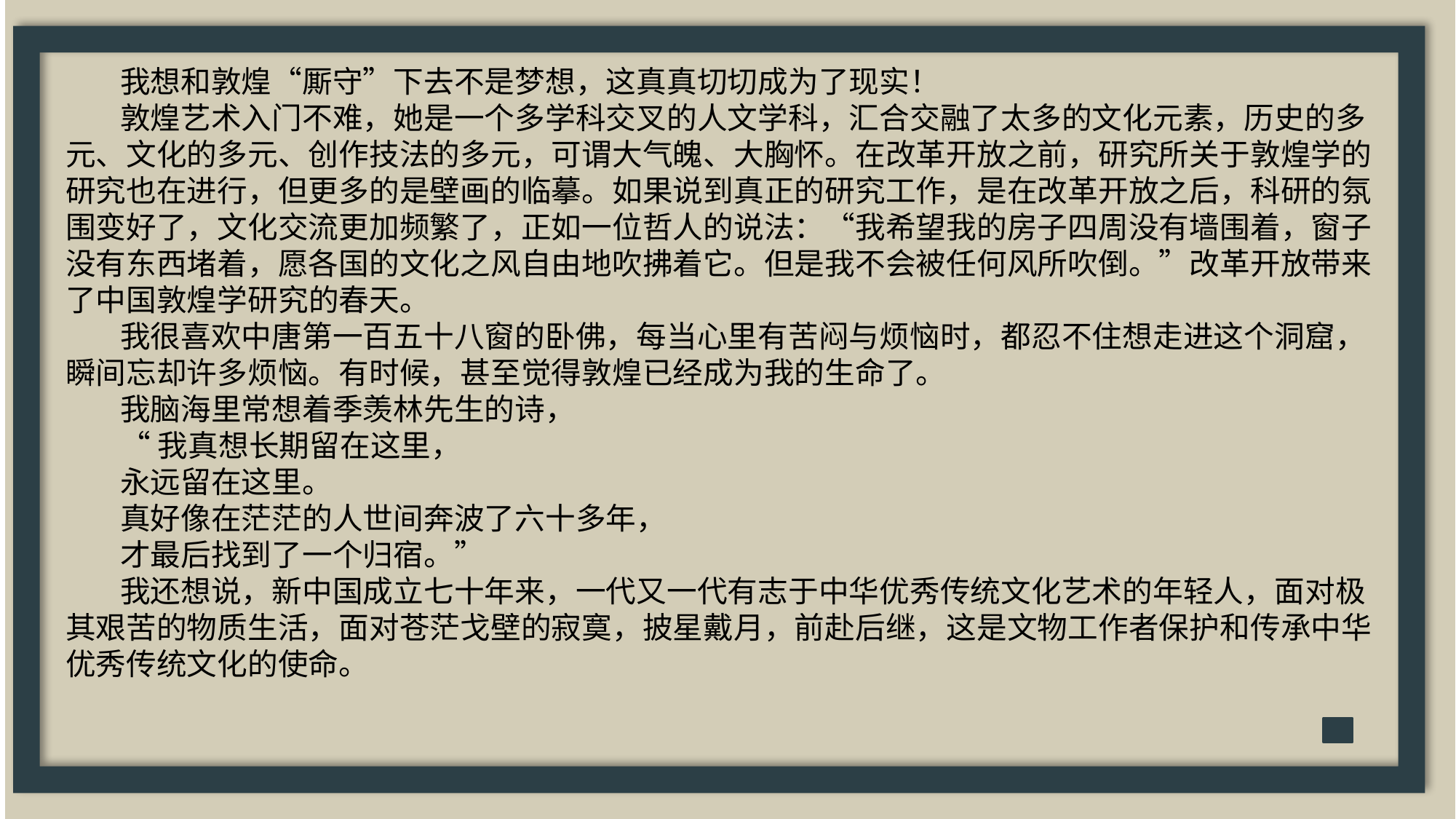

我想和敦煌“厮守”下去不是梦想，这真真切切成为了现实！
敦煌艺术入门不难，她是一个多学科交叉的人文学科，汇合交融了太多的文化元素，历史的多元、文化的多元、创作技法的多元，可谓大气魄、大胸怀。在改革开放之前，研究所关于敦煌学的研究也在进行，但更多的是壁画的临摹。如果说到真正的研究工作，是在改革开放之后，科研的氛围变好了，文化交流更加频繁了，正如一位哲人的说法：“我希望我的房子四周没有墙围着，窗子没有东西堵着，愿各国的文化之风自由地吹拂着它。但是我不会被任何风所吹倒。”改革开放带来了中国敦煌学研究的春天。
我很喜欢中唐第一百五十八窗的卧佛，每当心里有苦闷与烦恼时，都忍不住想走进这个洞窟，瞬间忘却许多烦恼。有时候，甚至觉得敦煌已经成为我的生命了。
我脑海里常想着季羡林先生的诗，
“我真想长期留在这里，
永远留在这里。
真好像在茫茫的人世间奔波了六十多年，
才最后找到了一个归宿。”
我还想说，新中国成立七十年来，一代又一代有志于中华优秀传统文化艺术的年轻人，面对极其艰苦的物质生活，面对苍茫戈壁的寂寞，披星戴月，前赴后继，这是文物工作者保护和传承中华优秀传统文化的使命。